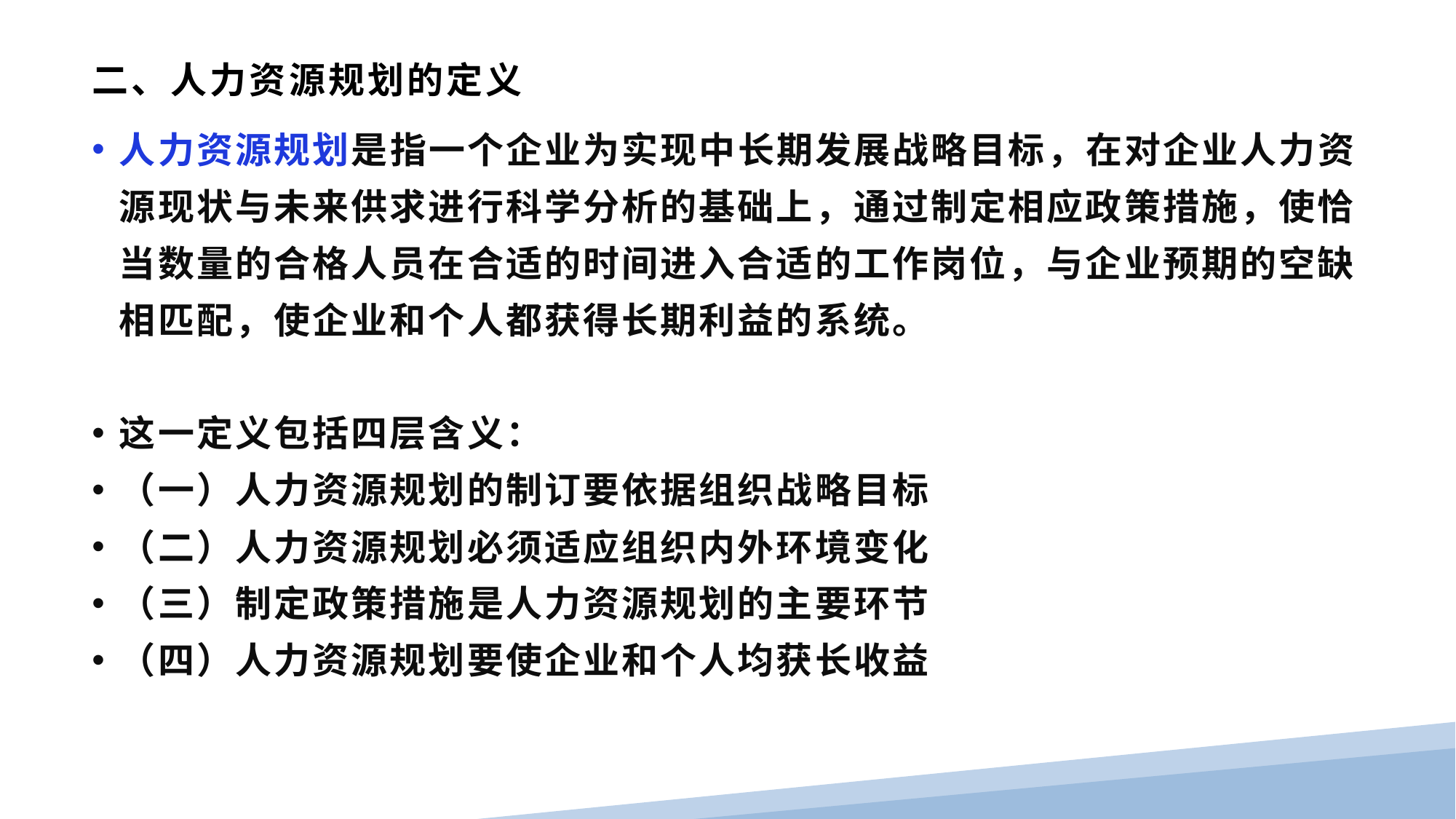

# 二、人力资源规划的定义
人力资源规划是指一个企业为实现中长期发展战略目标，在对企业人力资源现状与未来供求进行科学分析的基础上，通过制定相应政策措施，使恰当数量的合格人员在合适的时间进入合适的工作岗位，与企业预期的空缺相匹配，使企业和个人都获得长期利益的系统。

这一定义包括四层含义：
（一）人力资源规划的制订要依据组织战略目标
（二）人力资源规划必须适应组织内外环境变化
（三）制定政策措施是人力资源规划的主要环节
（四）人力资源规划要使企业和个人均获长收益